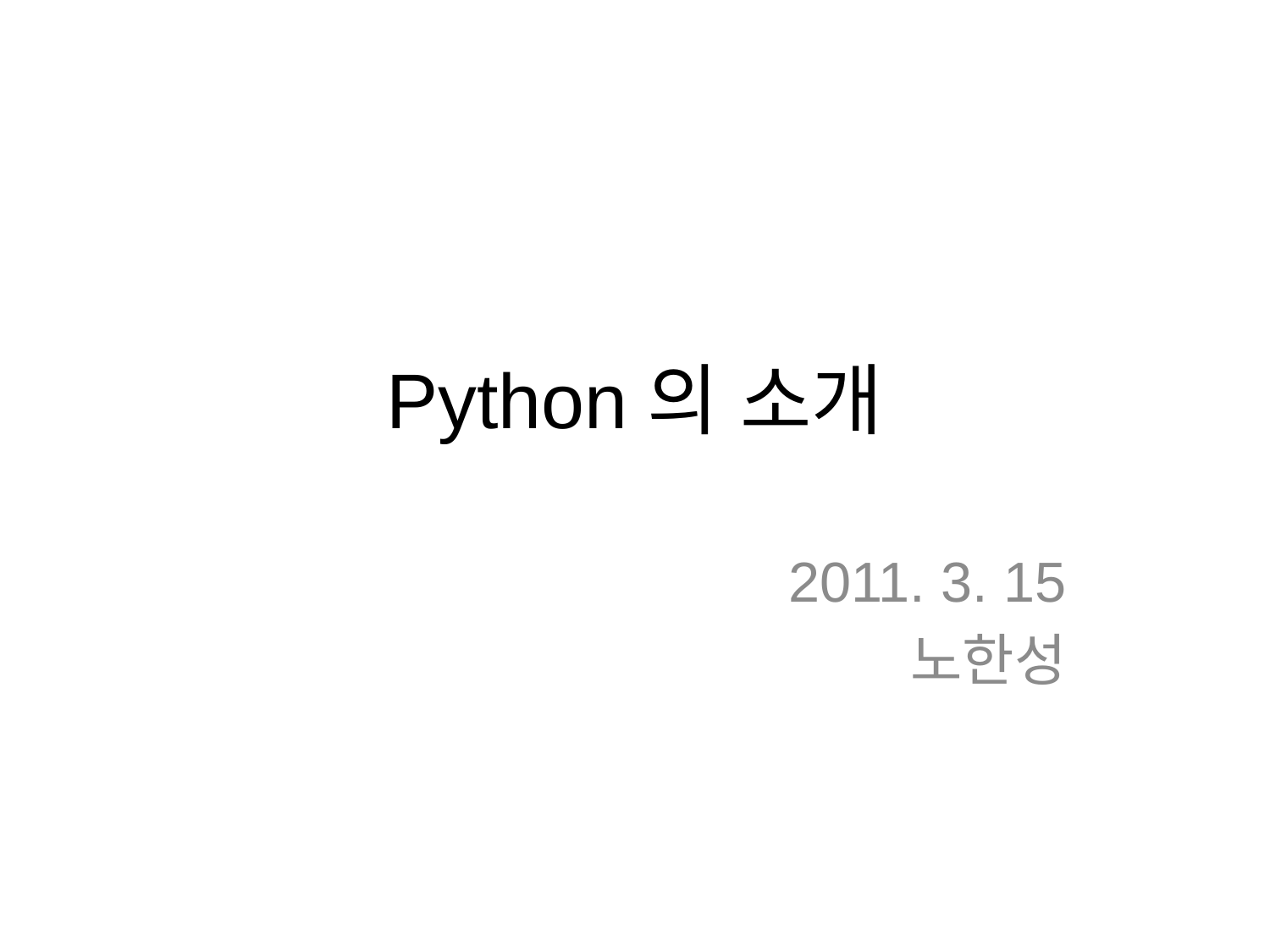

# Python의 소개
2011. 3. 15
노한성